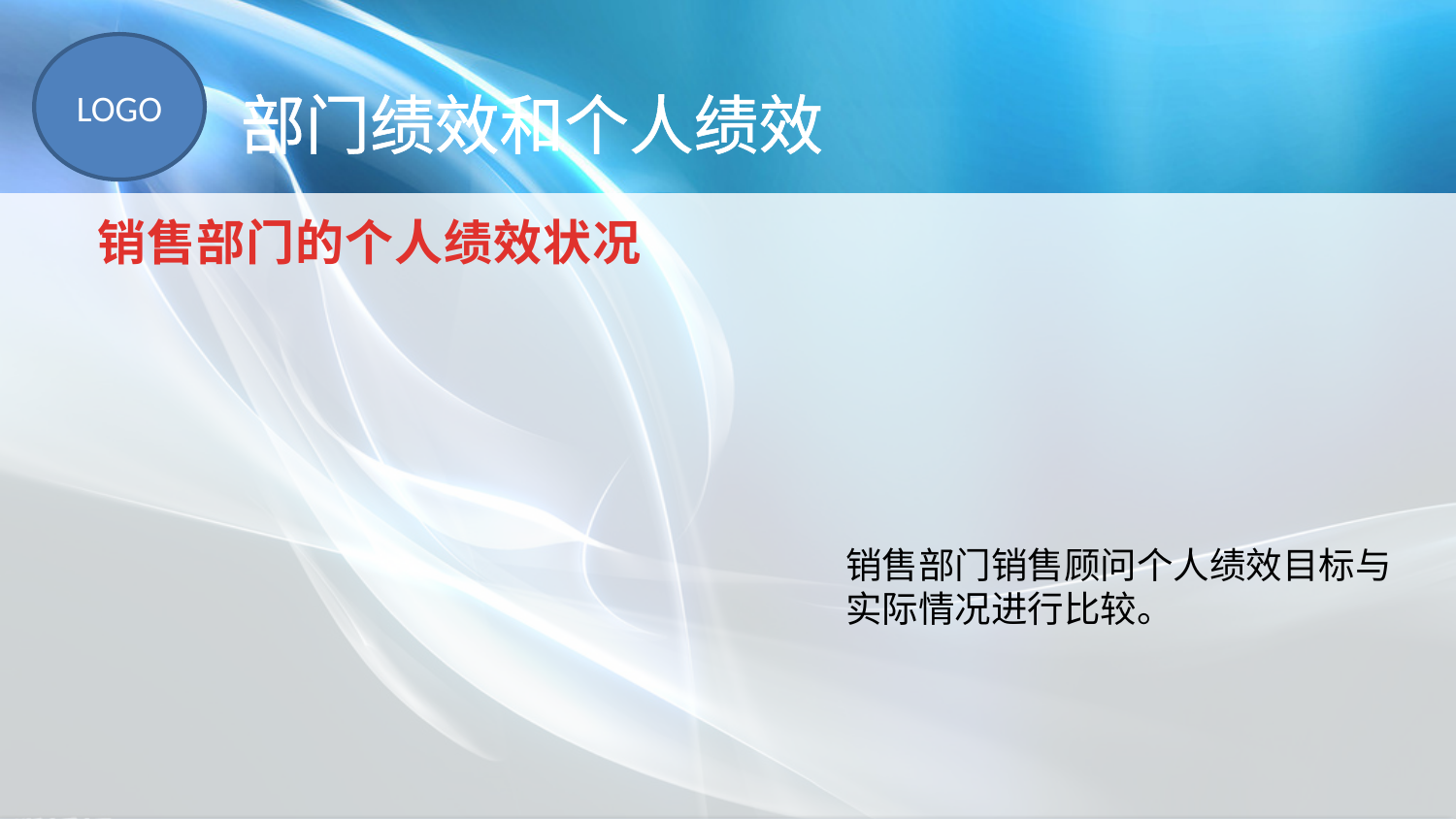

部门绩效和个人绩效
销售部门的个人绩效状况
销售部门销售顾问个人绩效目标与实际情况进行比较。